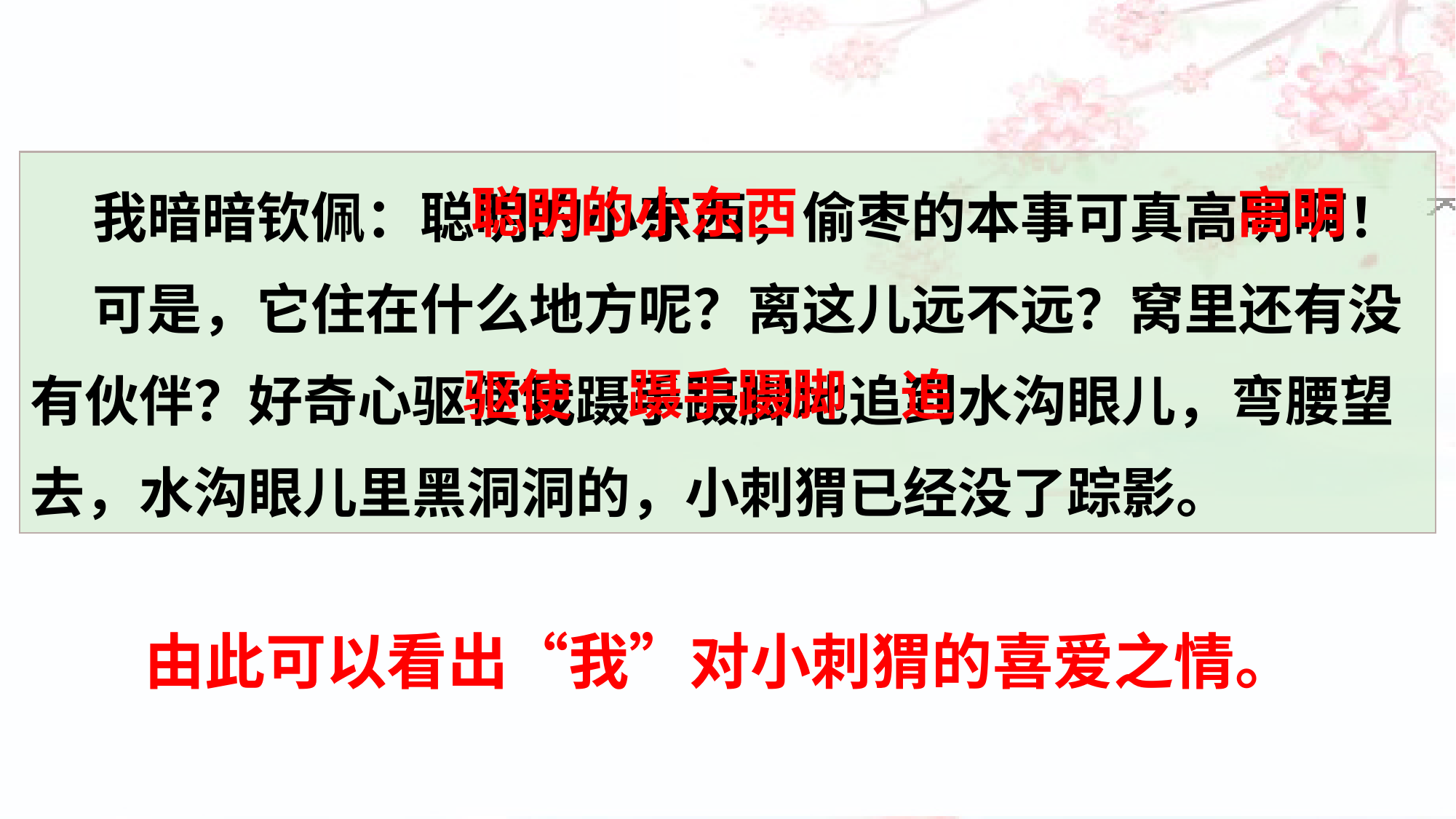

我暗暗钦佩：聪明的小东西，偷枣的本事可真高明啊！
    可是，它住在什么地方呢？离这儿远不远？窝里还有没有伙伴？好奇心驱使我蹑手蹑脚地追到水沟眼儿，弯腰望去，水沟眼儿里黑洞洞的，小刺猬已经没了踪影。
聪明的小东西
高明
蹑手蹑脚
驱使
追
由此可以看出“我”对小刺猬的喜爱之情。